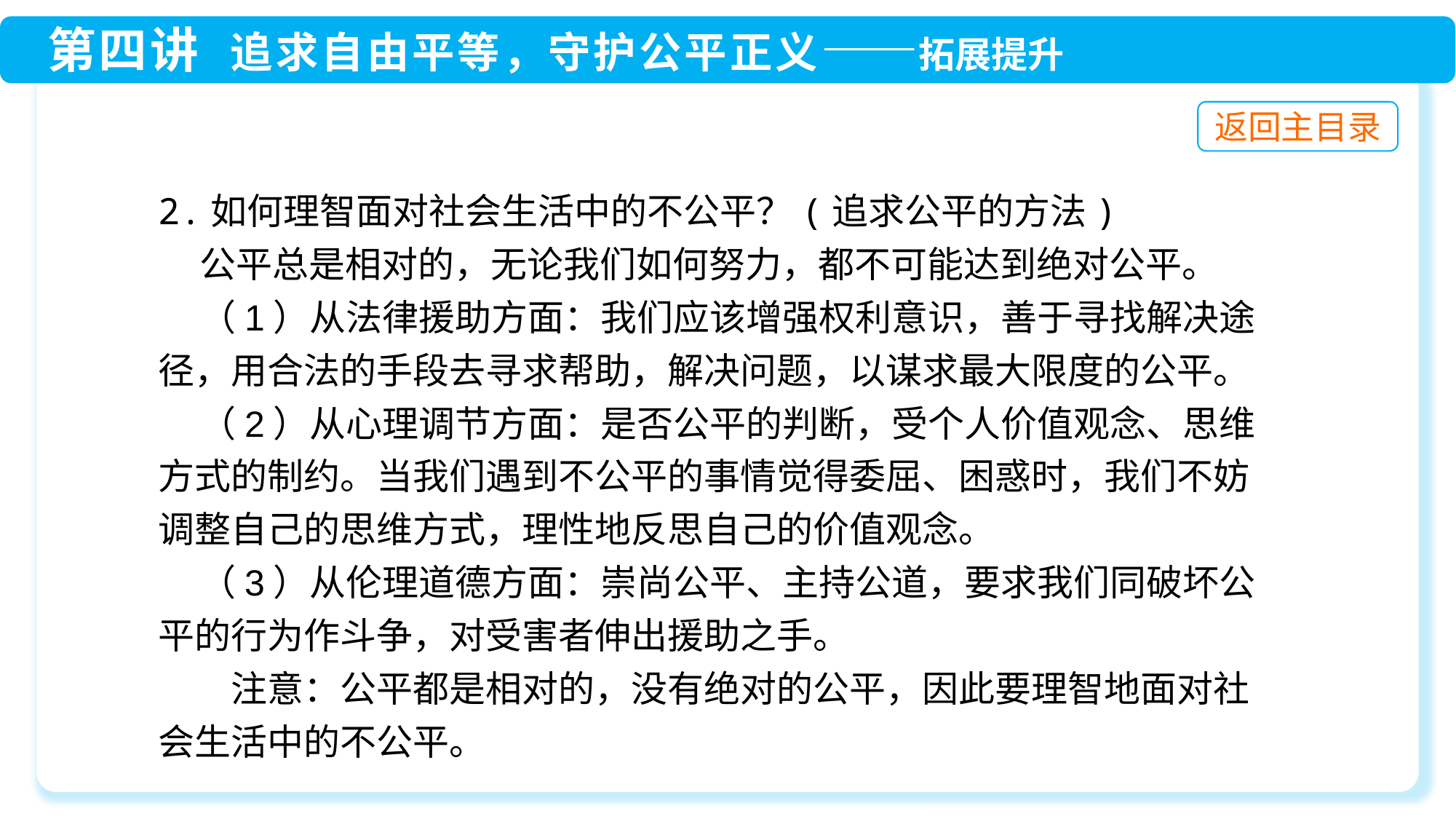

2.如何理智面对社会生活中的不公平？(追求公平的方法)
    公平总是相对的，无论我们如何努力，都不可能达到绝对公平。
    （1）从法律援助方面：我们应该增强权利意识，善于寻找解决途径，用合法的手段去寻求帮助，解决问题，以谋求最大限度的公平。
    （2）从心理调节方面：是否公平的判断，受个人价值观念、思维方式的制约。当我们遇到不公平的事情觉得委屈、困惑时，我们不妨调整自己的思维方式，理性地反思自己的价值观念。
    （3）从伦理道德方面：崇尚公平、主持公道，要求我们同破坏公平的行为作斗争，对受害者伸出援助之手。
　　注意：公平都是相对的，没有绝对的公平，因此要理智地面对社会生活中的不公平。